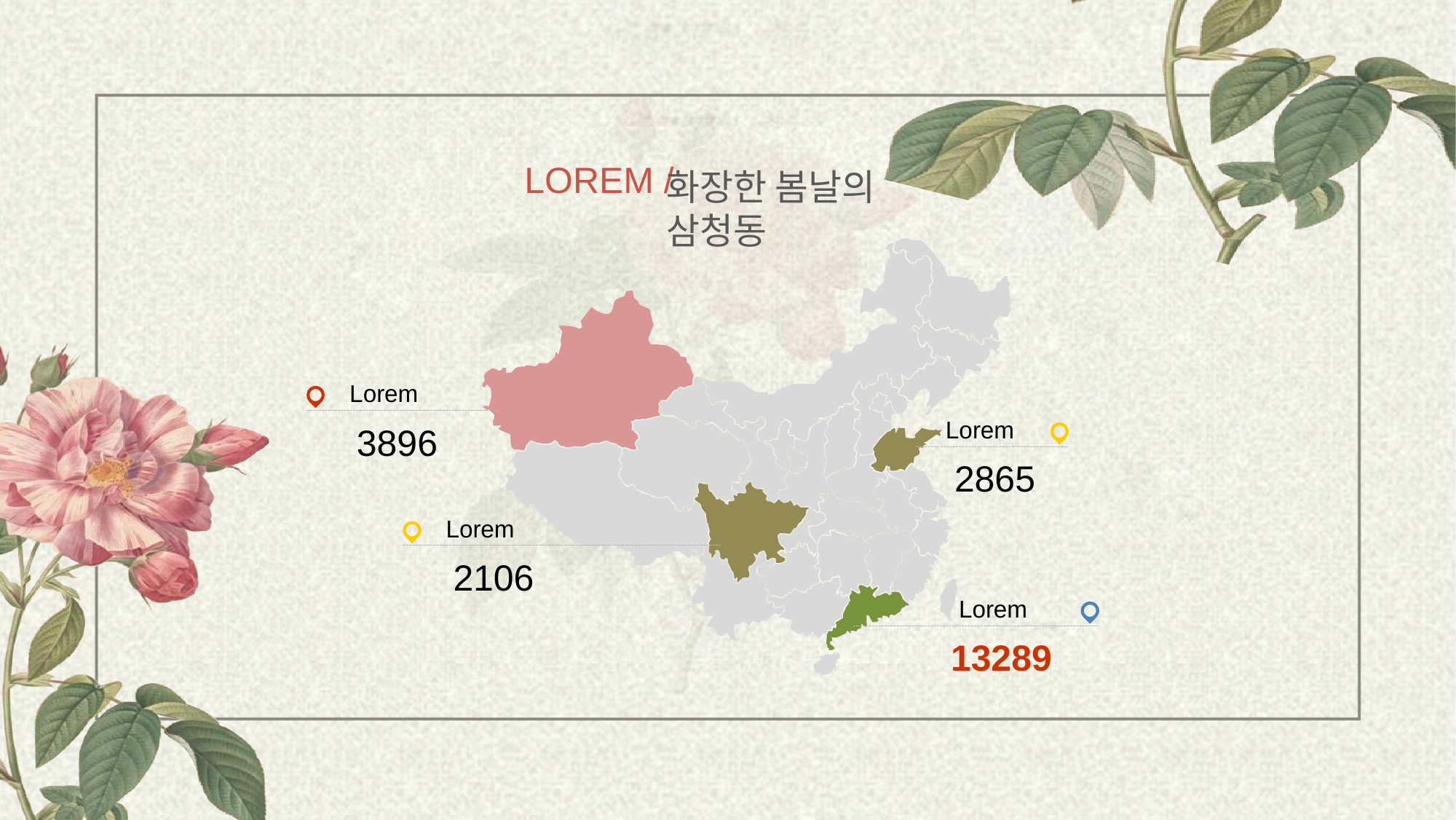

LOREM /
화장한 봄날의 삼청동

Lorem

Lorem
3896

2865

Lorem

2106

Lorem

13289